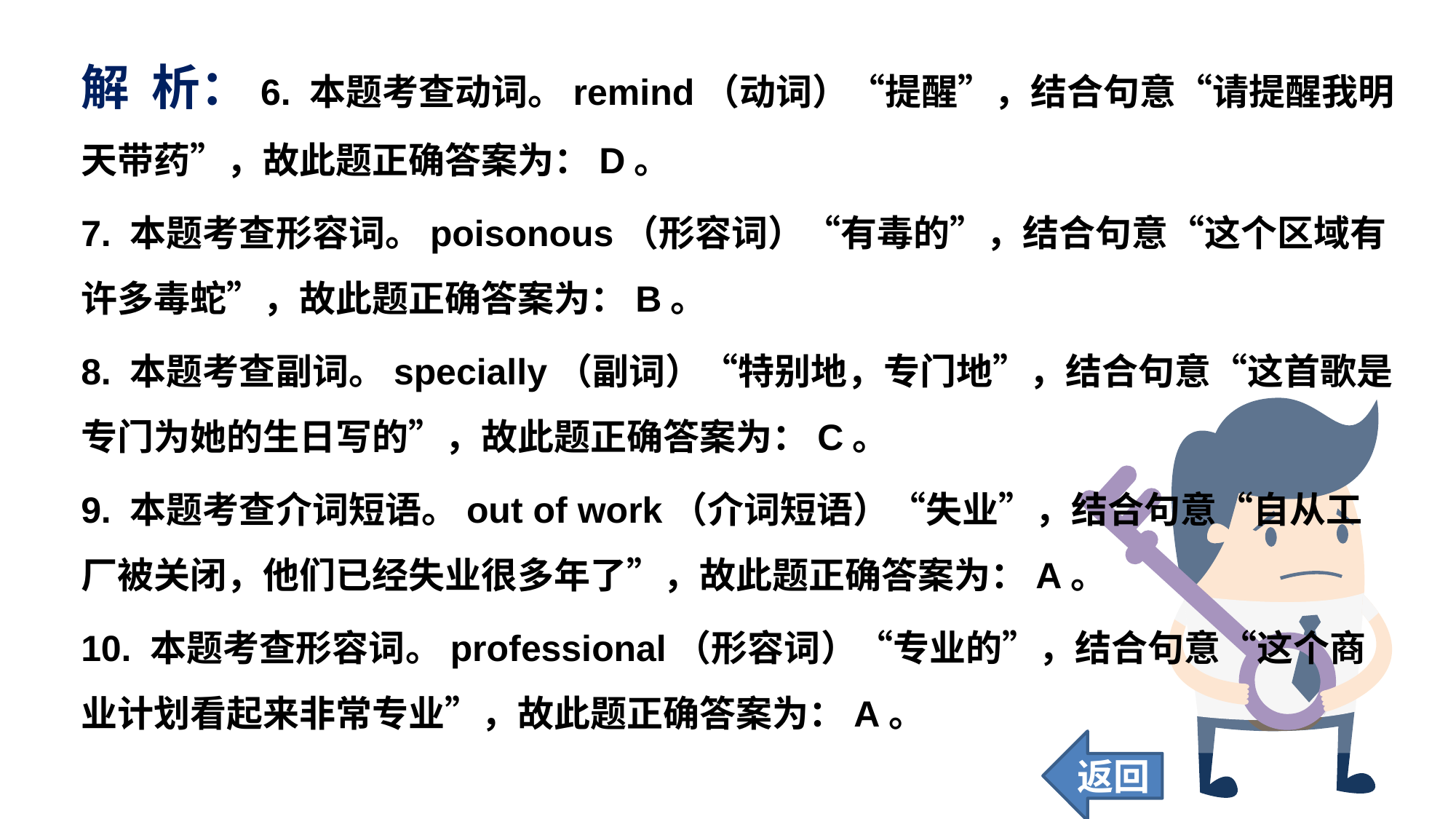

解  析：6. 本题考查动词。remind（动词）“提醒”，结合句意“请提醒我明天带药”，故此题正确答案为：D。
7. 本题考查形容词。poisonous（形容词）“有毒的”，结合句意“这个区域有许多毒蛇”，故此题正确答案为：B。
8. 本题考查副词。specially（副词）“特别地，专门地”，结合句意“这首歌是专门为她的生日写的”，故此题正确答案为：C。
9. 本题考查介词短语。out of work（介词短语）“失业”，结合句意“自从工厂被关闭，他们已经失业很多年了”，故此题正确答案为：A。
10. 本题考查形容词。professional（形容词）“专业的”，结合句意“这个商业计划看起来非常专业”，故此题正确答案为：A。

返回
57